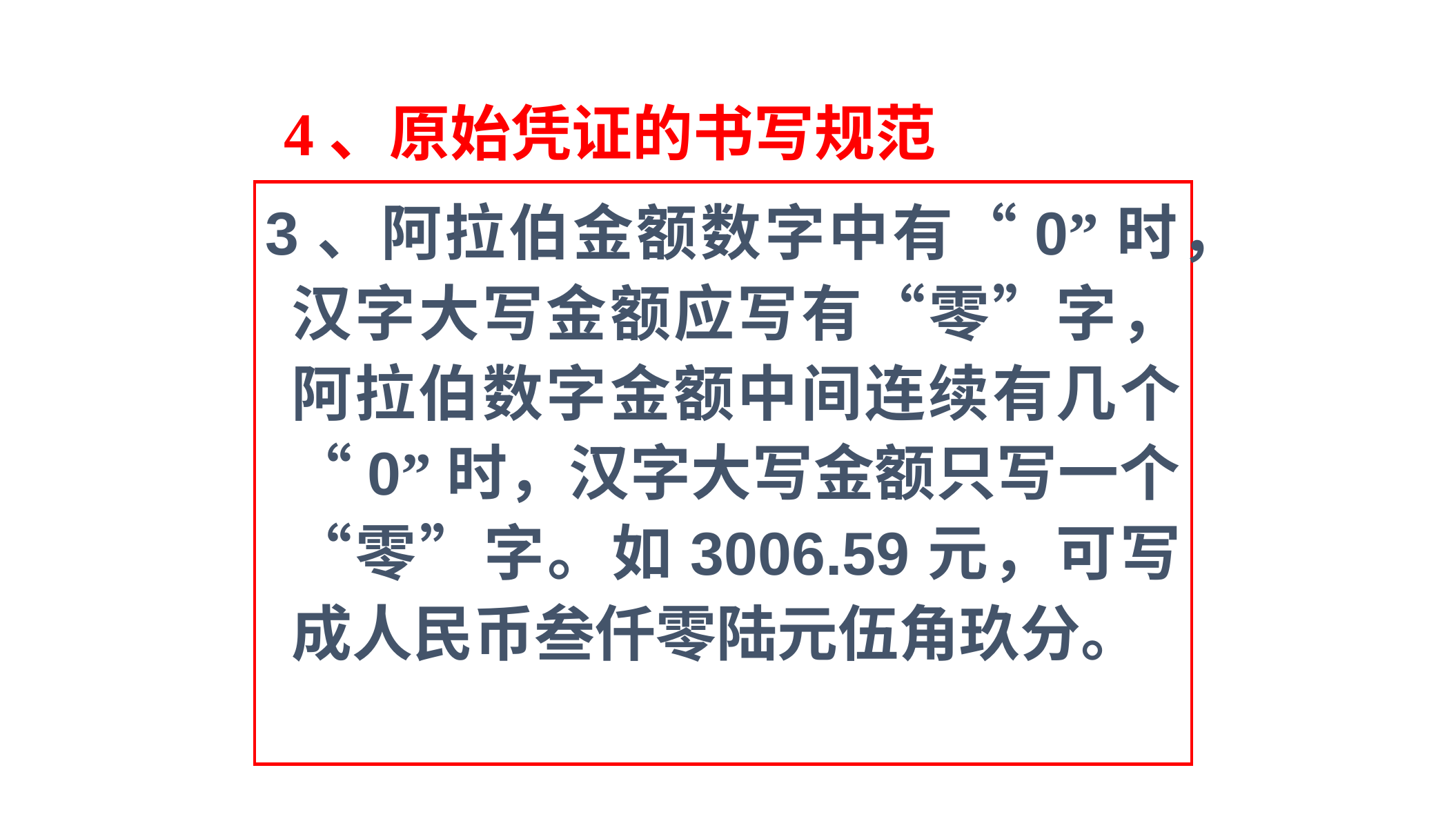

# 4、原始凭证的书写规范
3、阿拉伯金额数字中有“0”时，汉字大写金额应写有“零”字，阿拉伯数字金额中间连续有几个“0”时，汉字大写金额只写一个“零”字。如3006.59元，可写成人民币叁仟零陆元伍角玖分。